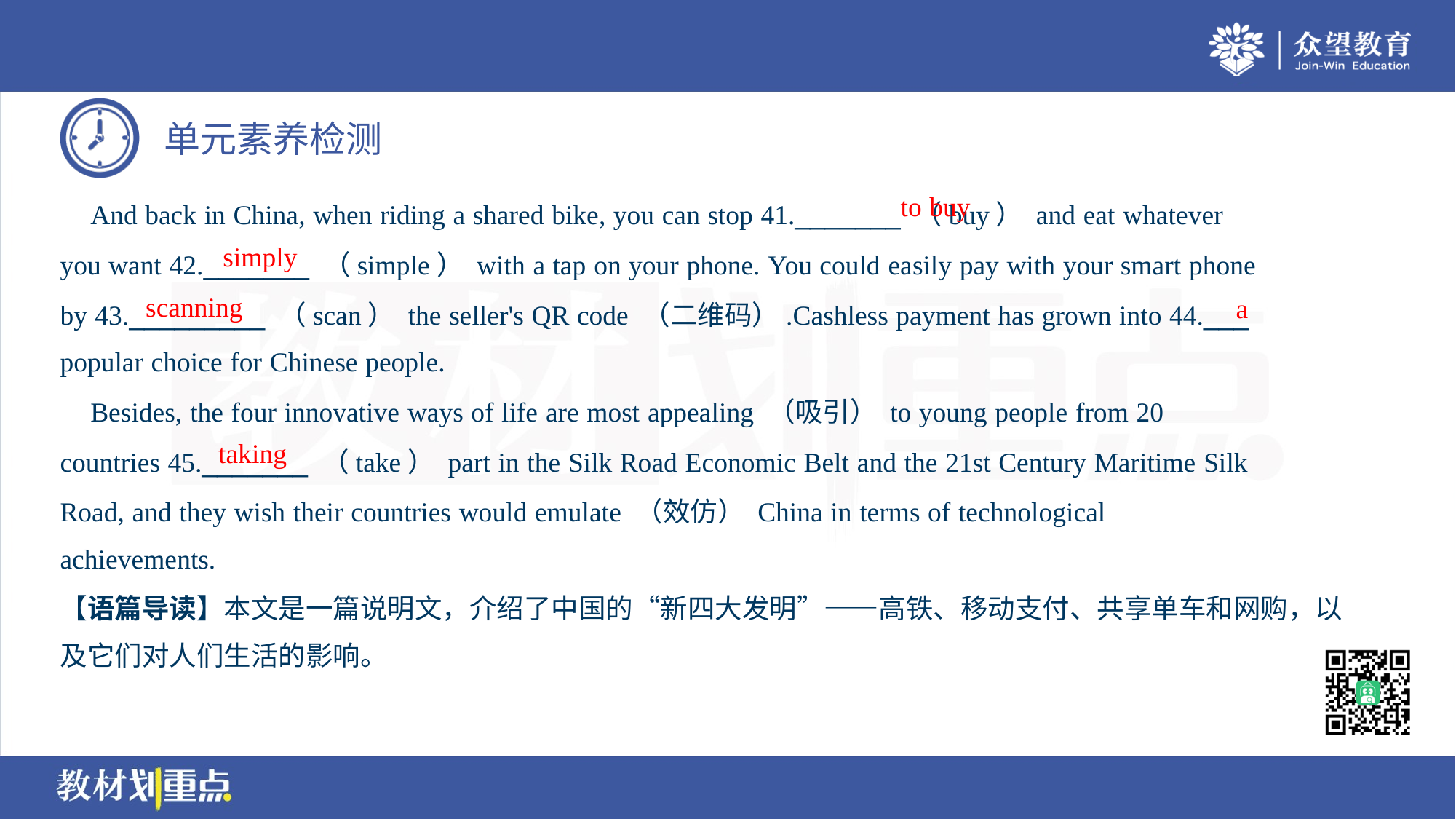

to buy
    And back in China, when riding a shared bike, you can stop 41._______ （buy） and eat whatever
you want 42._______ （simple） with a tap on your phone. You could easily pay with your smart phone
by 43._________ （scan） the seller's QR code （二维码）.Cashless payment has grown into 44.___
popular choice for Chinese people.
simply
scanning
a
    Besides, the four innovative ways of life are most appealing （吸引） to young people from 20
countries 45._______ （take） part in the Silk Road Economic Belt and the 21st Century Maritime Silk
Road, and they wish their countries would emulate （效仿） China in terms of technological
achievements.
taking
【语篇导读】本文是一篇说明文，介绍了中国的“新四大发明”——高铁、移动支付、共享单车和网购，以
及它们对人们生活的影响。